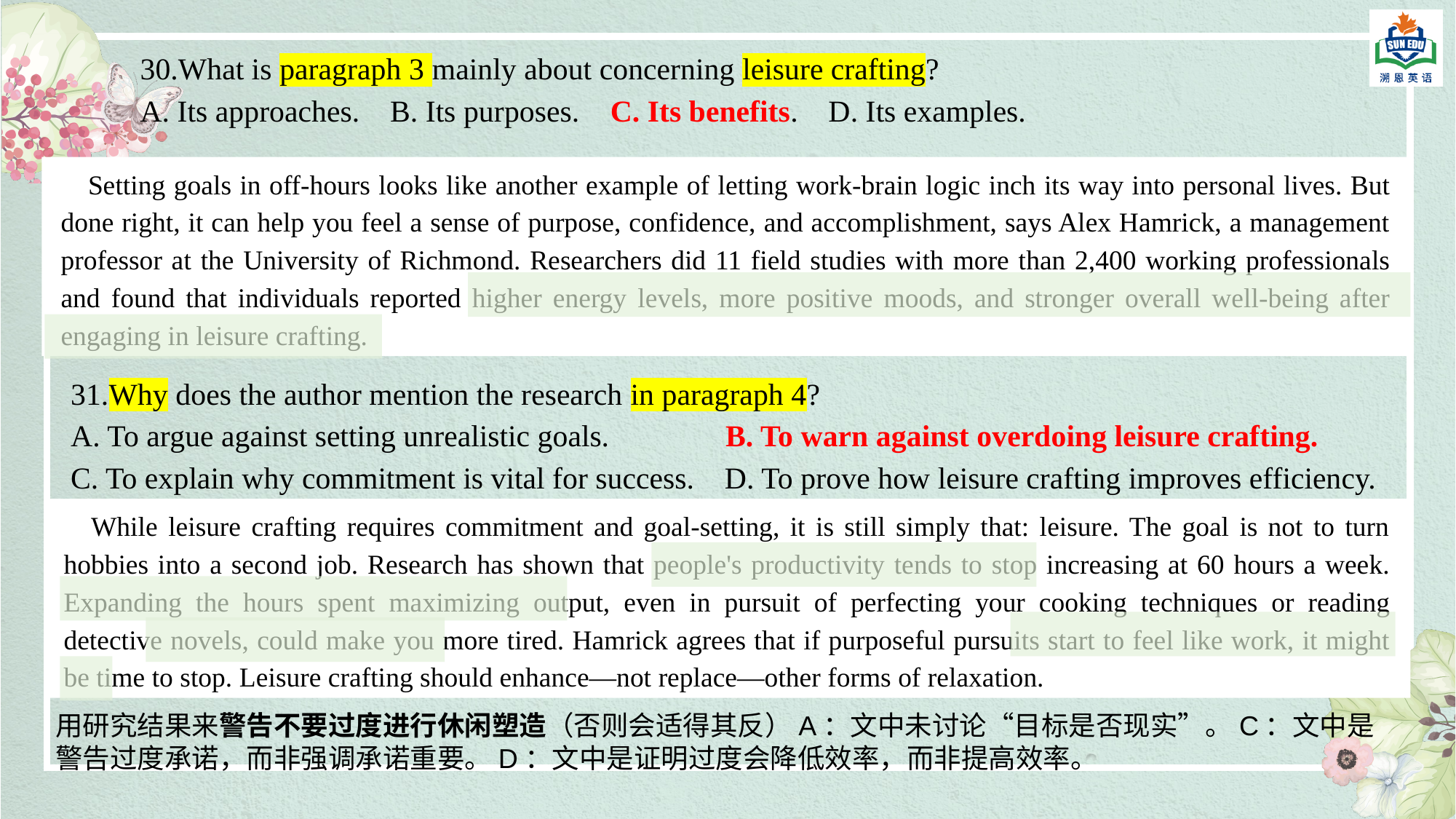

30.What is paragraph 3 mainly about concerning leisure crafting?
A. Its approaches. B. Its purposes. C. Its benefits. D. Its examples.
Setting goals in off-hours looks like another example of letting work-brain logic inch its way into personal lives. But done right, it can help you feel a sense of purpose, confidence, and accomplishment, says Alex Hamrick, a management professor at the University of Richmond. Researchers did 11 field studies with more than 2,400 working professionals and found that individuals reported higher energy levels, more positive moods, and stronger overall well-being after engaging in leisure crafting.

31.Why does the author mention the research in paragraph 4?
A. To argue against setting unrealistic goals. 	B. To warn against overdoing leisure crafting.
C. To explain why commitment is vital for success. D. To prove how leisure crafting improves efficiency.
While leisure crafting requires commitment and goal-setting, it is still simply that: leisure. The goal is not to turn hobbies into a second job. Research has shown that people's productivity tends to stop increasing at 60 hours a week. Expanding the hours spent maximizing output, even in pursuit of perfecting your cooking techniques or reading detective novels, could make you more tired. Hamrick agrees that if purposeful pursuits start to feel like work, it might be time to stop. Leisure crafting should enhance—not replace—other forms of relaxation.

用研究结果来警告不要过度进行休闲塑造（否则会适得其反）A：文中未讨论“目标是否现实”。C：文中是警告过度承诺，而非强调承诺重要。D：文中是证明过度会降低效率，而非提高效率。